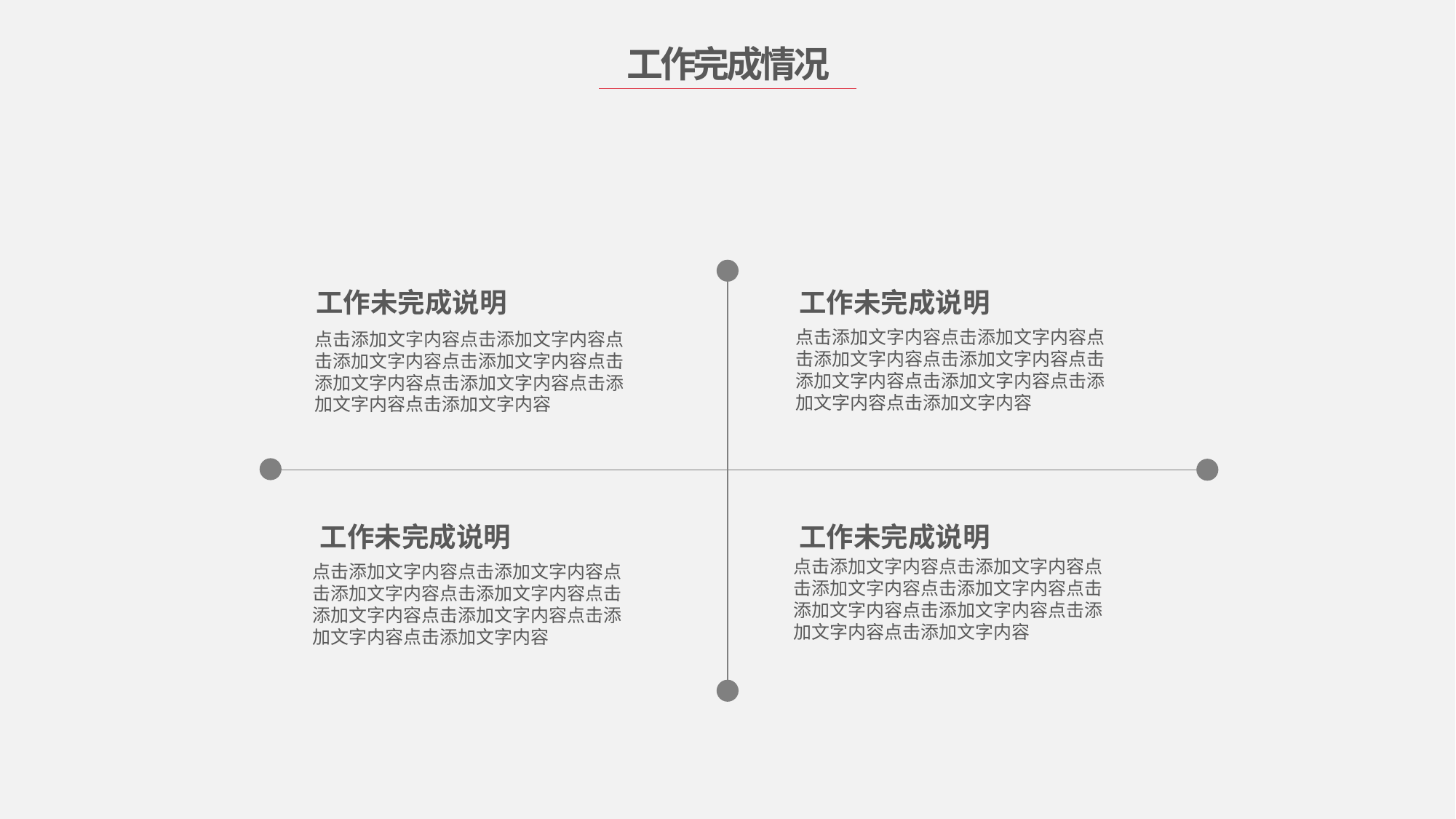

工作完成情况

工作未完成说明
工作未完成说明
点击添加文字内容点击添加文字内容点击添加文字内容点击添加文字内容点击添加文字内容点击添加文字内容点击添加文字内容点击添加文字内容
点击添加文字内容点击添加文字内容点击添加文字内容点击添加文字内容点击添加文字内容点击添加文字内容点击添加文字内容点击添加文字内容

工作未完成说明
工作未完成说明
点击添加文字内容点击添加文字内容点击添加文字内容点击添加文字内容点击添加文字内容点击添加文字内容点击添加文字内容点击添加文字内容
点击添加文字内容点击添加文字内容点击添加文字内容点击添加文字内容点击添加文字内容点击添加文字内容点击添加文字内容点击添加文字内容